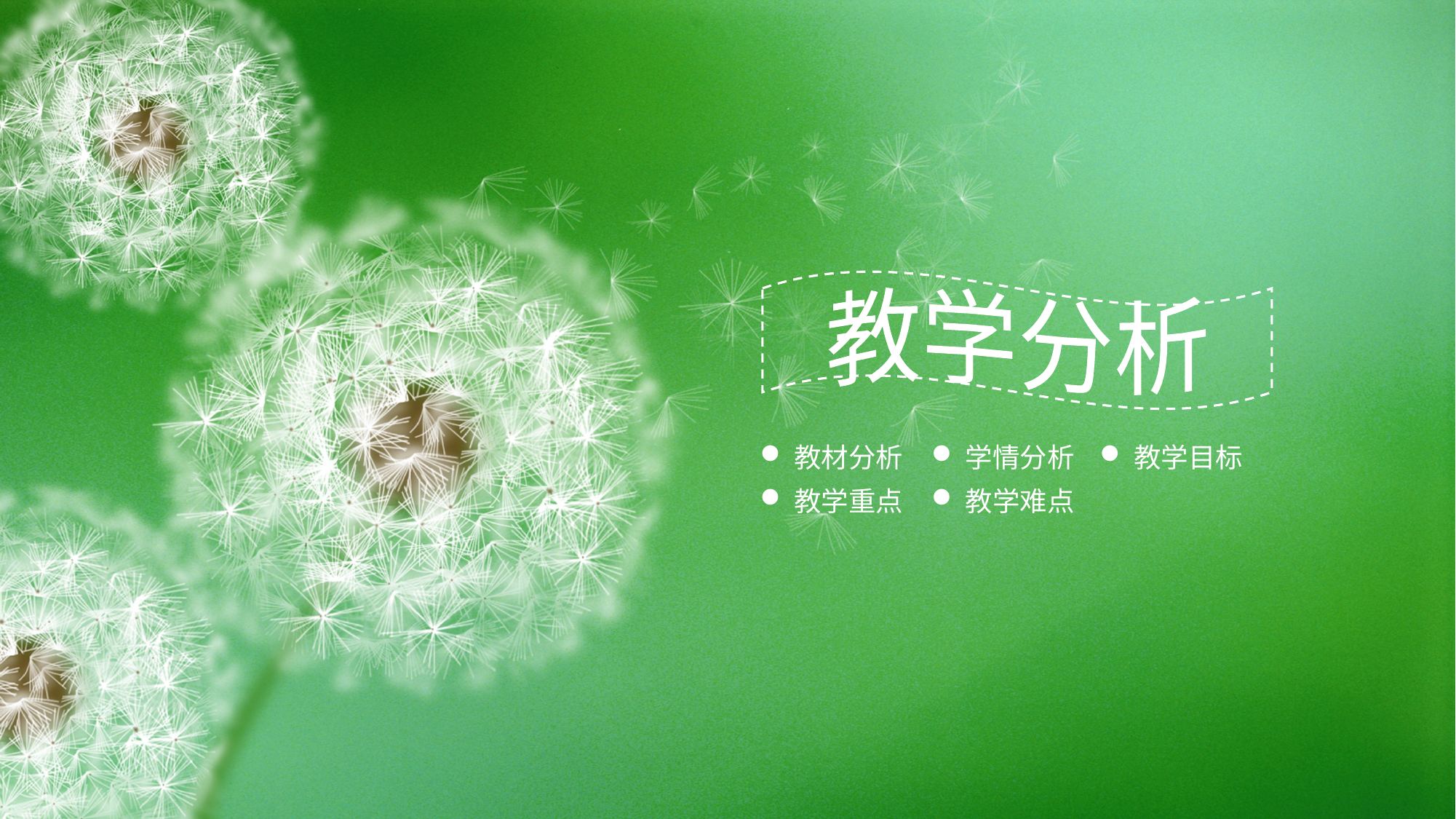

教学分析
教材分析
学情分析
教学目标
教学重点
教学难点
延时符